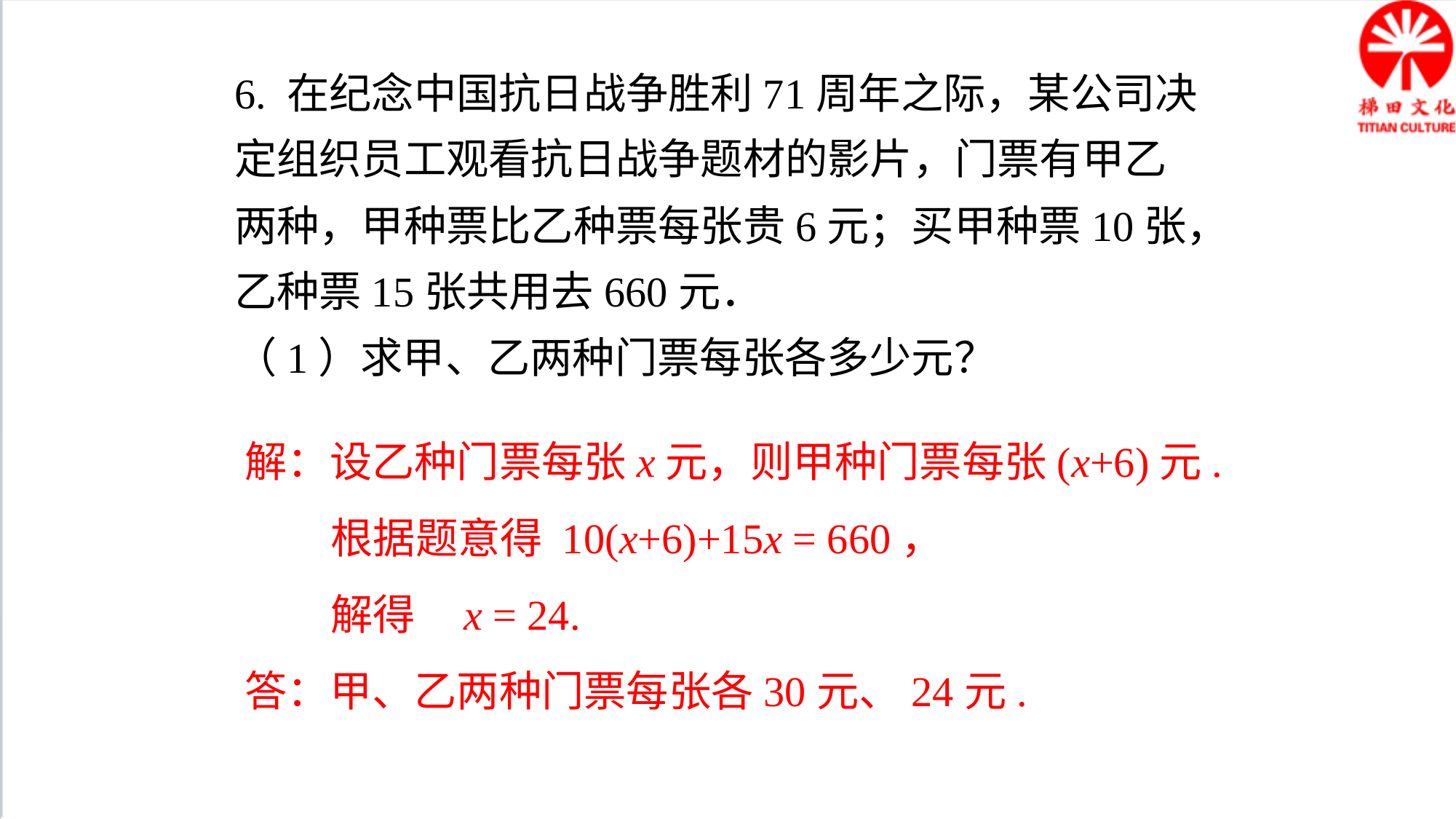

6. 在纪念中国抗日战争胜利71周年之际，某公司决定组织员工观看抗日战争题材的影片，门票有甲乙两种，甲种票比乙种票每张贵6元；买甲种票10张，乙种票15张共用去660元．
（1）求甲、乙两种门票每张各多少元？
解：设乙种门票每张x元，则甲种门票每张(x+6)元.
        根据题意得 10(x+6)+15x = 660，
        解得    x = 24.
答：甲、乙两种门票每张各30元、24元.